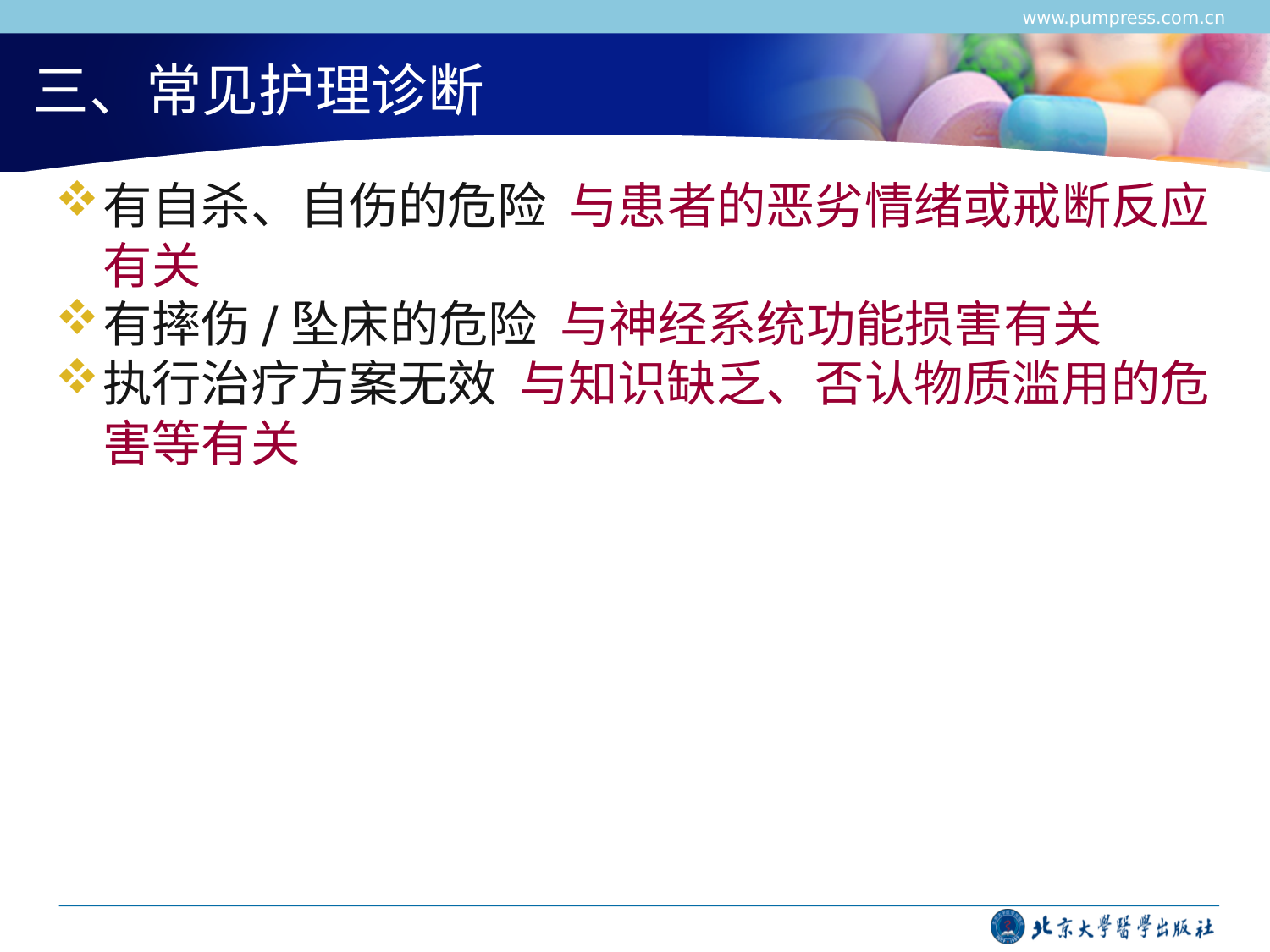

www.pumpress.com.cn
# 三、常见护理诊断
有自杀、自伤的危险  与患者的恶劣情绪或戒断反应有关
有摔伤/坠床的危险  与神经系统功能损害有关
执行治疗方案无效  与知识缺乏、否认物质滥用的危害等有关